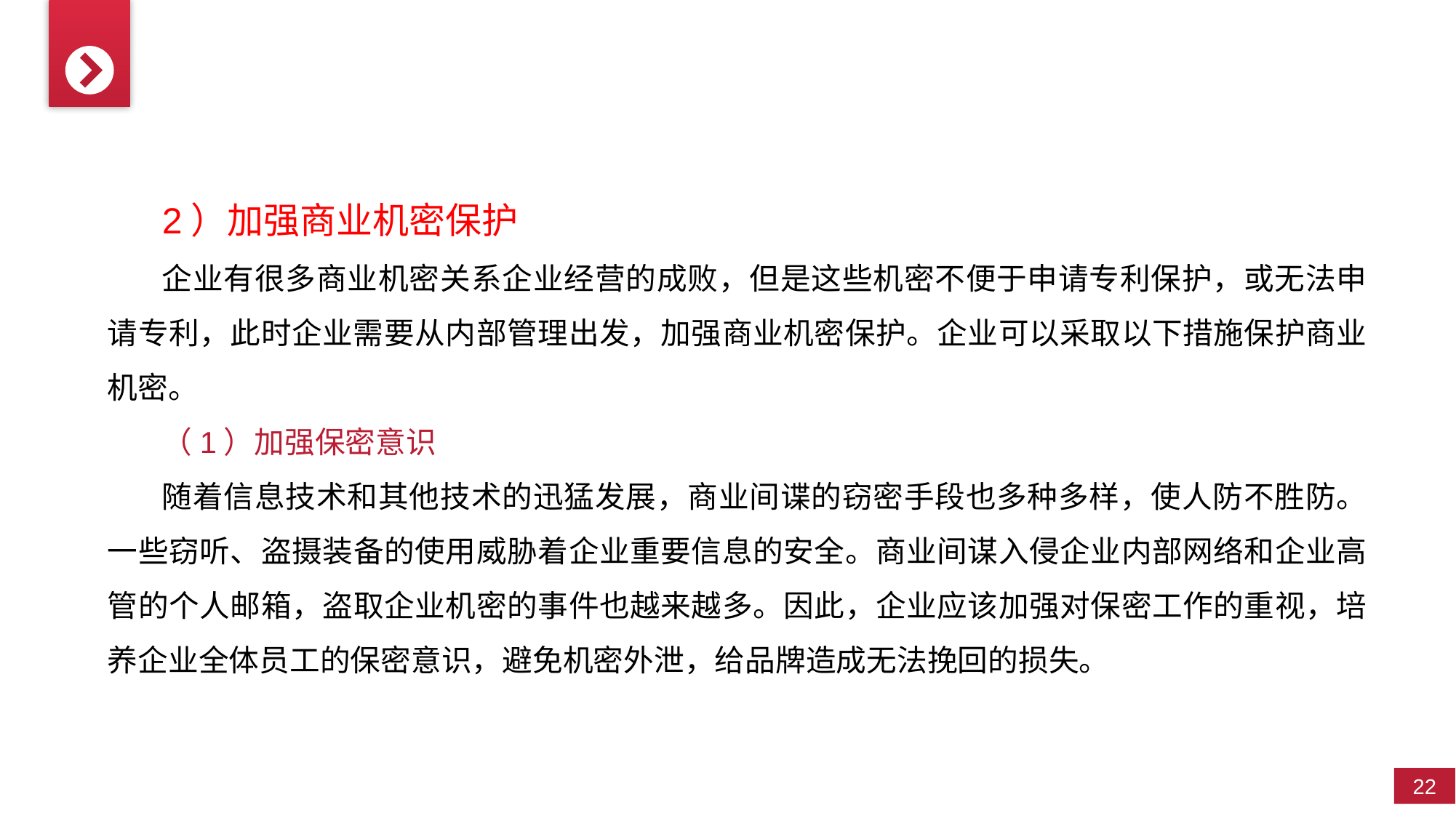

2）加强商业机密保护
企业有很多商业机密关系企业经营的成败，但是这些机密不便于申请专利保护，或无法申请专利，此时企业需要从内部管理出发，加强商业机密保护。企业可以采取以下措施保护商业机密。
（1）加强保密意识
随着信息技术和其他技术的迅猛发展，商业间谍的窃密手段也多种多样，使人防不胜防。一些窃听、盗摄装备的使用威胁着企业重要信息的安全。商业间谋入侵企业内部网络和企业高管的个人邮箱，盗取企业机密的事件也越来越多。因此，企业应该加强对保密工作的重视，培养企业全体员工的保密意识，避免机密外泄，给品牌造成无法挽回的损失。